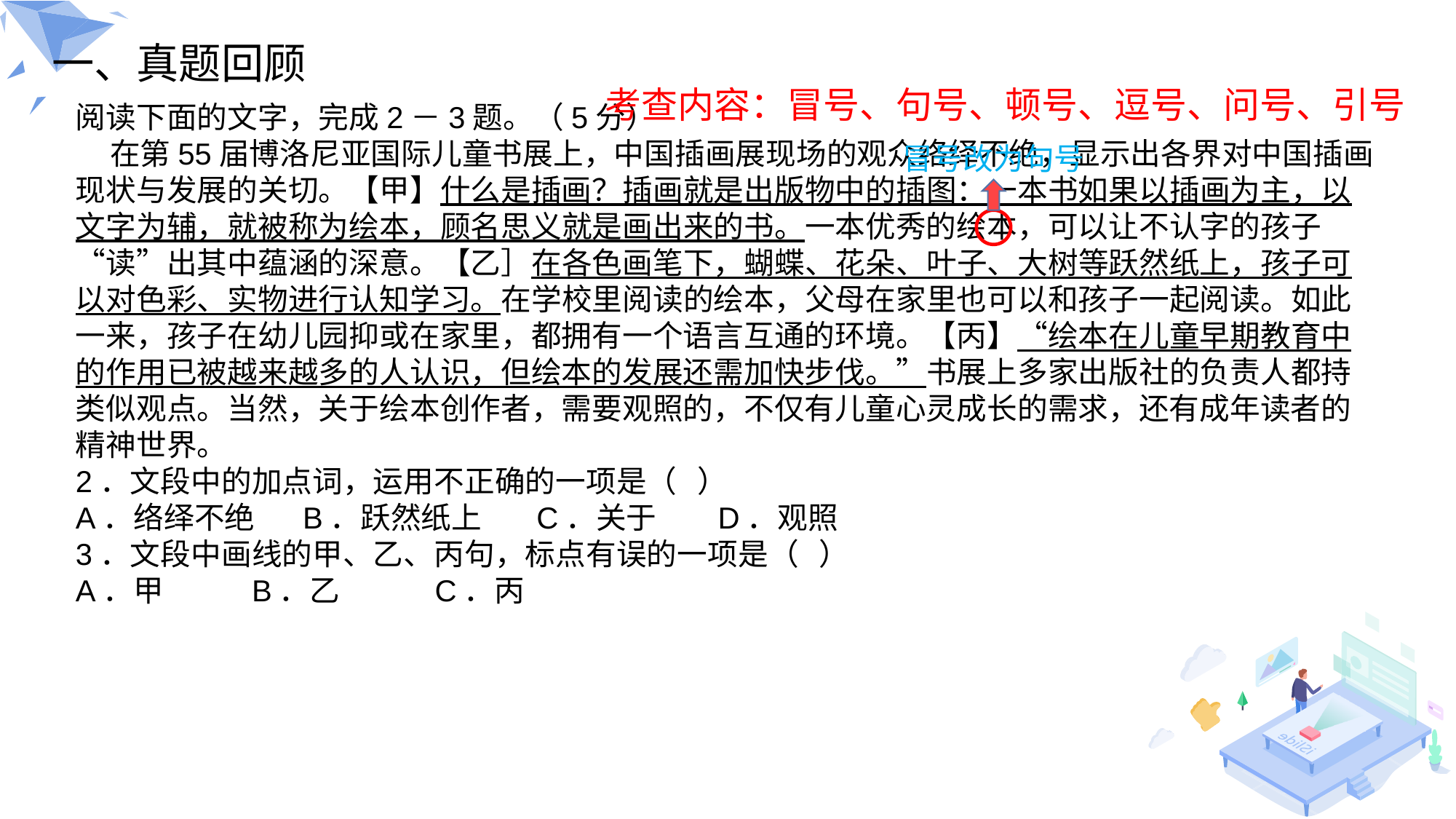

一、真题回顾
考查内容：冒号、句号、顿号、逗号、问号、引号
阅读下面的文字，完成2－3题。（5分）
    在第55届博洛尼亚国际儿童书展上，中国插画展现场的观众络绎不绝，显示出各界对中国插画现状与发展的关切。【甲】什么是插画？插画就是出版物中的插图：一本书如果以插画为主，以文字为辅，就被称为绘本，顾名思义就是画出来的书。一本优秀的绘本，可以让不认字的孩子“读”出其中蕴涵的深意。【乙］在各色画笔下，蝴蝶、花朵、叶子、大树等跃然纸上，孩子可以对色彩、实物进行认知学习。在学校里阅读的绘本，父母在家里也可以和孩子一起阅读。如此一来，孩子在幼儿园抑或在家里，都拥有一个语言互通的环境。【丙】“绘本在儿童早期教育中的作用已被越来越多的人认识，但绘本的发展还需加快步伐。”书展上多家出版社的负责人都持类似观点。当然，关于绘本创作者，需要观照的，不仅有儿童心灵成长的需求，还有成年读者的精神世界。
2．文段中的加点词，运用不正确的一项是（   ）
A．络绎不绝      B．跃然纸上       C．关于        D．观照
3．文段中画线的甲、乙、丙句，标点有误的一项是（   ）
A．甲            B．乙             C．丙

冒号改为句号